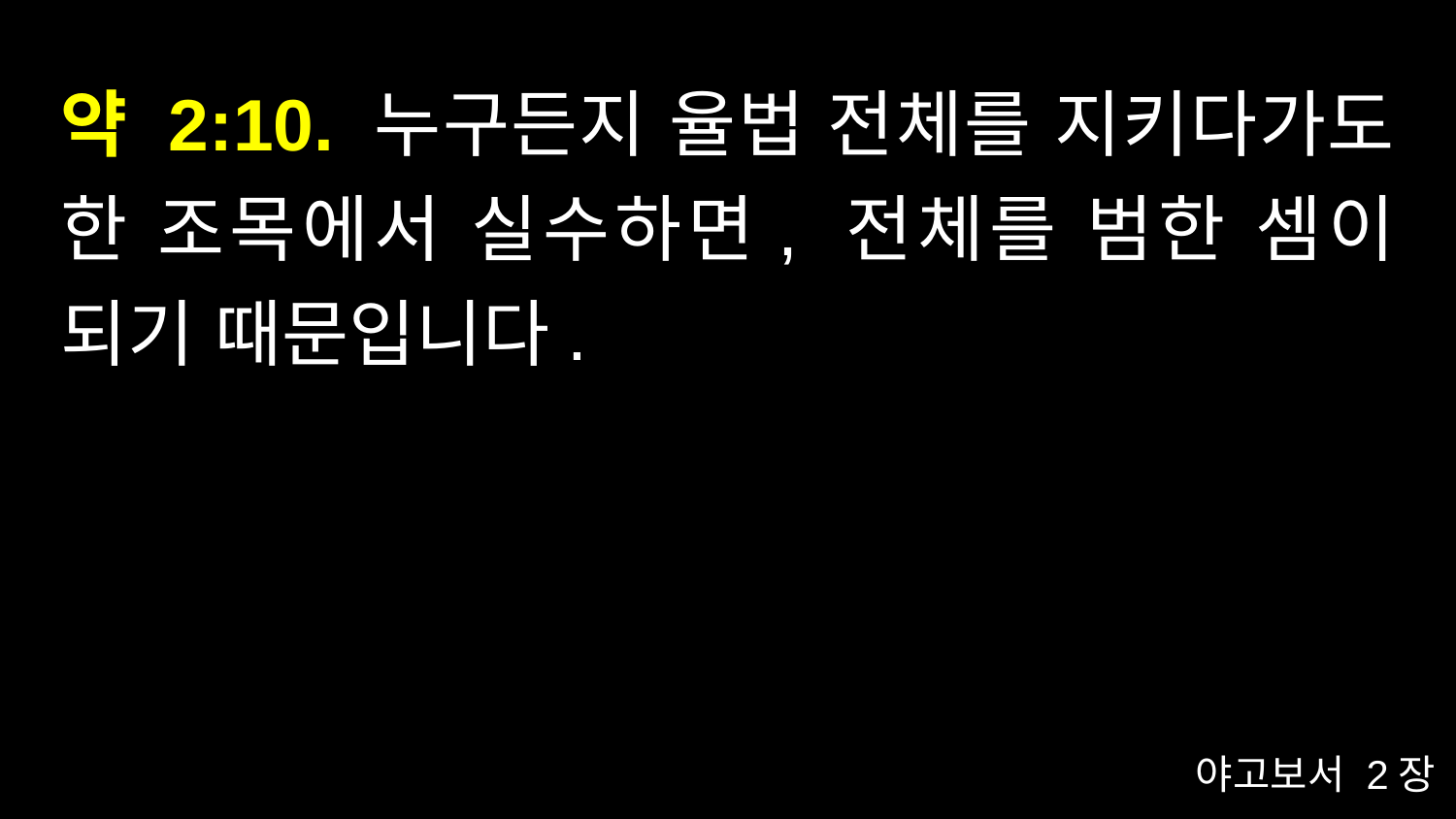

# 약 2:10. 누구든지 율법 전체를 지키다가도 한 조목에서 실수하면, 전체를 범한 셈이 되기 때문입니다.
야고보서 2장